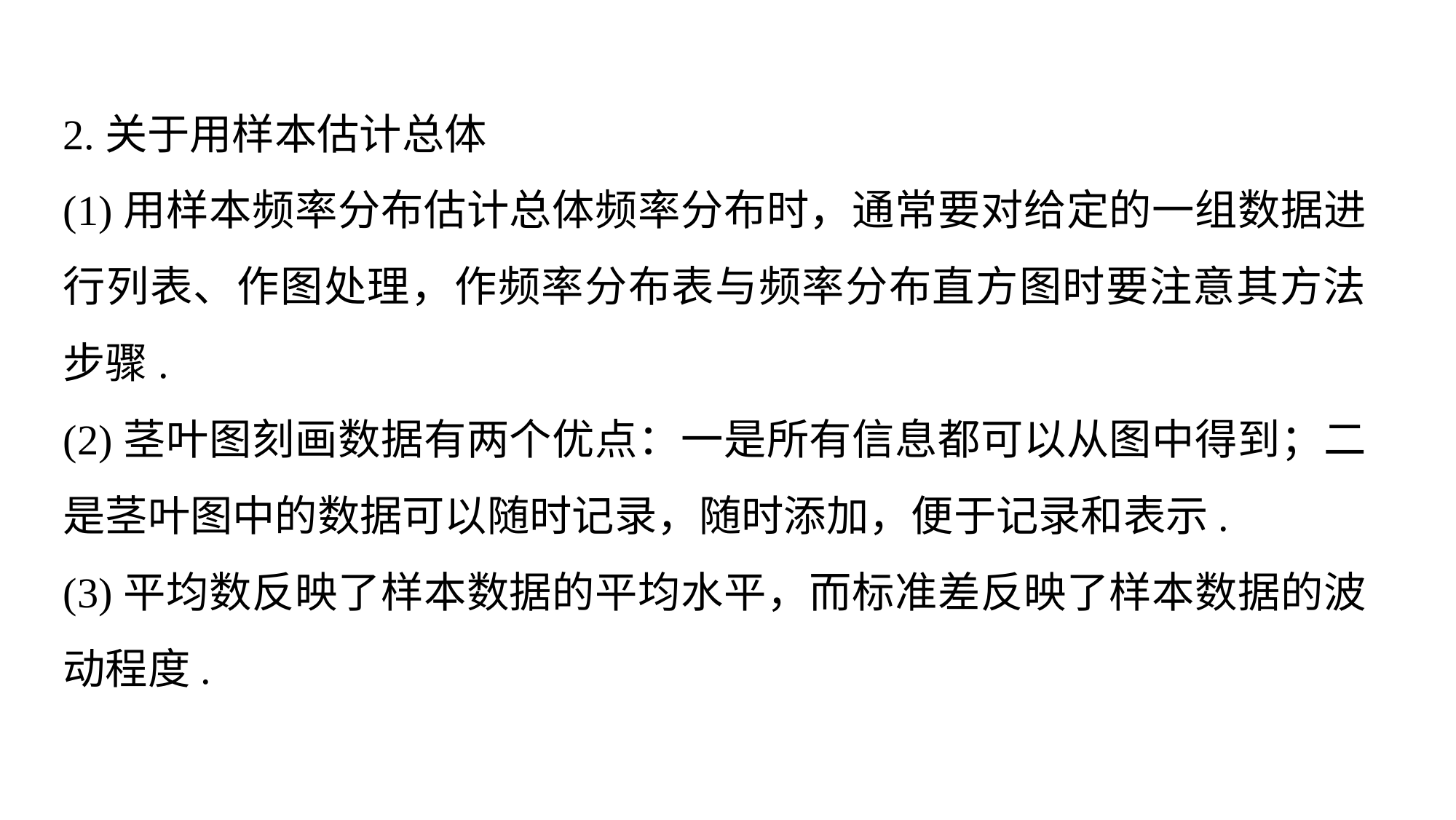

2.关于用样本估计总体
(1)用样本频率分布估计总体频率分布时，通常要对给定的一组数据进行列表、作图处理，作频率分布表与频率分布直方图时要注意其方法步骤.
(2)茎叶图刻画数据有两个优点：一是所有信息都可以从图中得到；二是茎叶图中的数据可以随时记录，随时添加，便于记录和表示.
(3)平均数反映了样本数据的平均水平，而标准差反映了样本数据的波动程度.